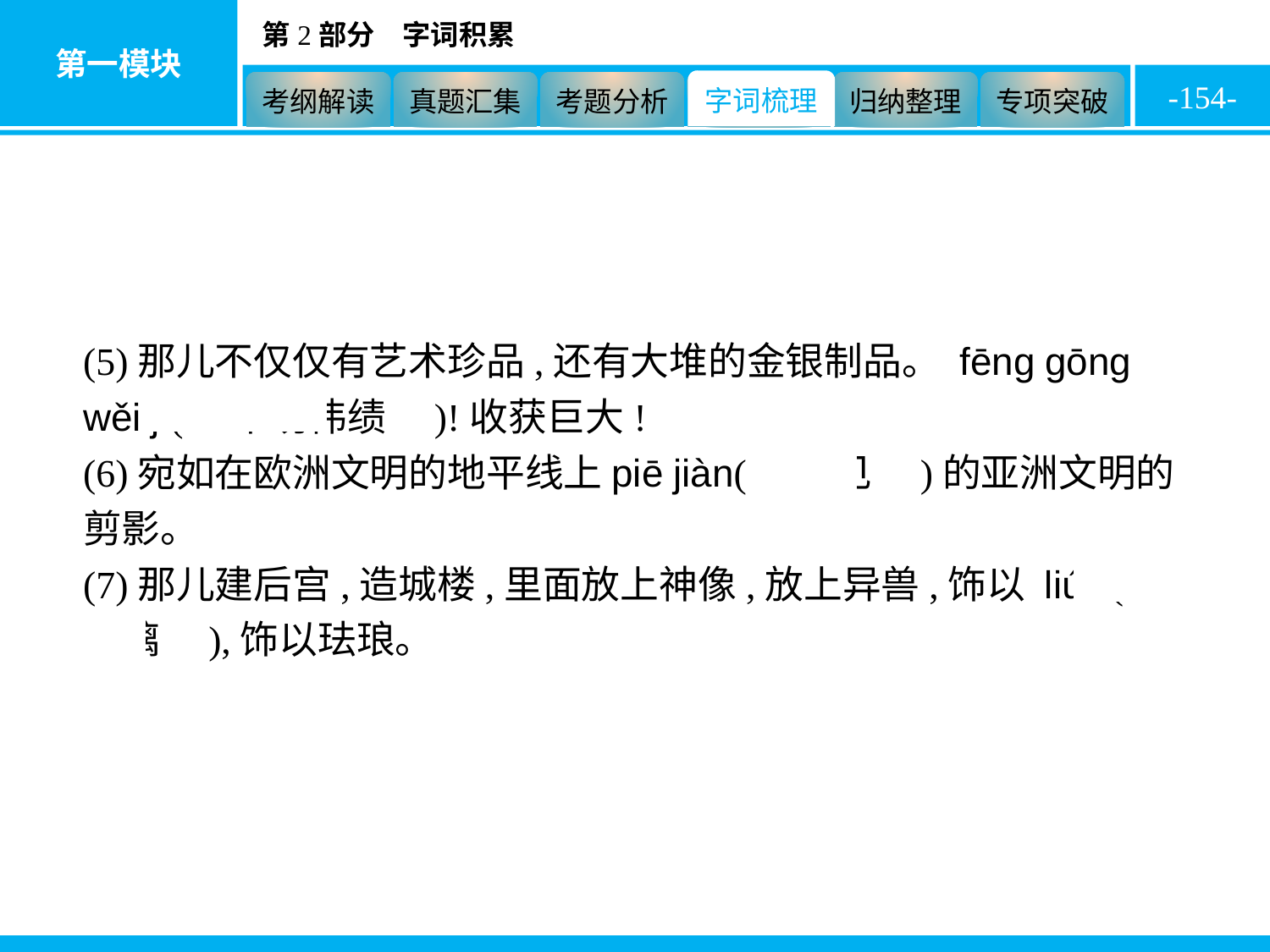

-154-
(5)那儿不仅仅有艺术珍品,还有大堆的金银制品。 fēng gōng wěi jì(　丰功伟绩　)!收获巨大!
(6)宛如在欧洲文明的地平线上piē jiàn(　瞥见　)的亚洲文明的剪影。
(7)那儿建后宫,造城楼,里面放上神像,放上异兽,饰以 liú li(　琉璃　),饰以珐琅。